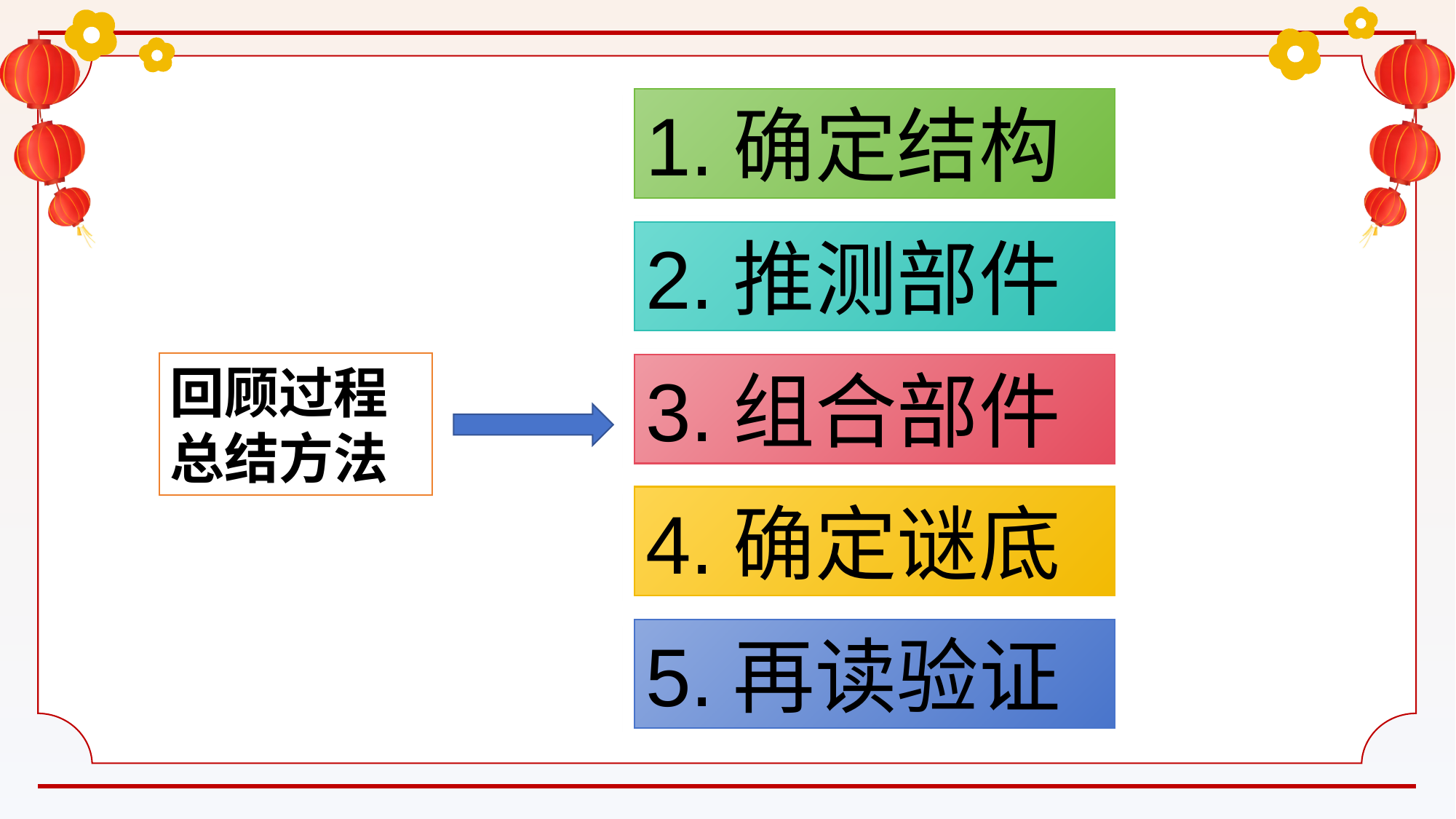

1.确定结构
2.推测部件
回顾过程
总结方法
3.组合部件

4.确定谜底
5.再读验证